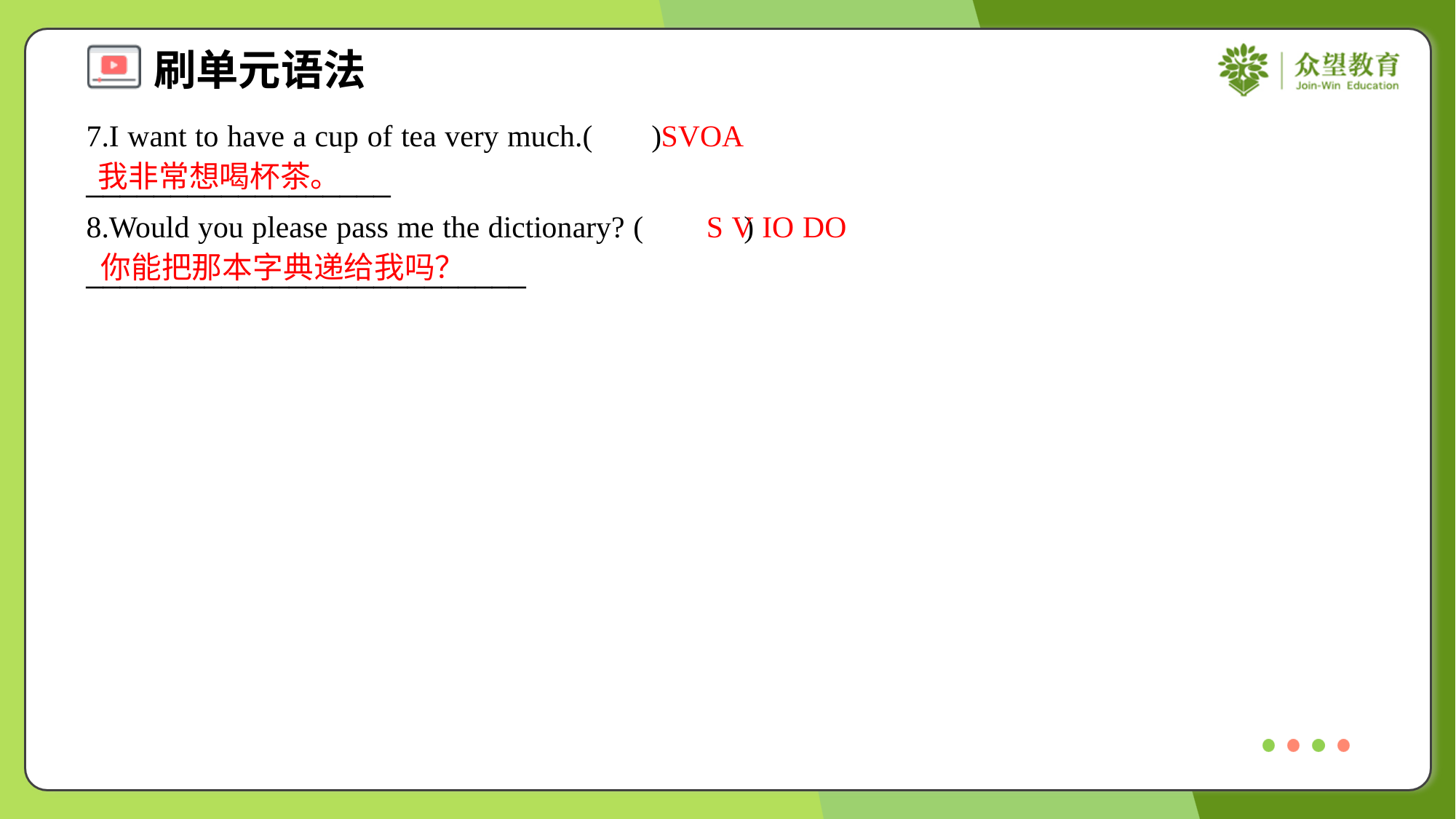

7.I want to have a cup of tea very much.(       )
__________________
8.Would you please pass me the dictionary? (            )
__________________________
SVOA
我非常想喝杯茶。
S V IO DO
你能把那本字典递给我吗？